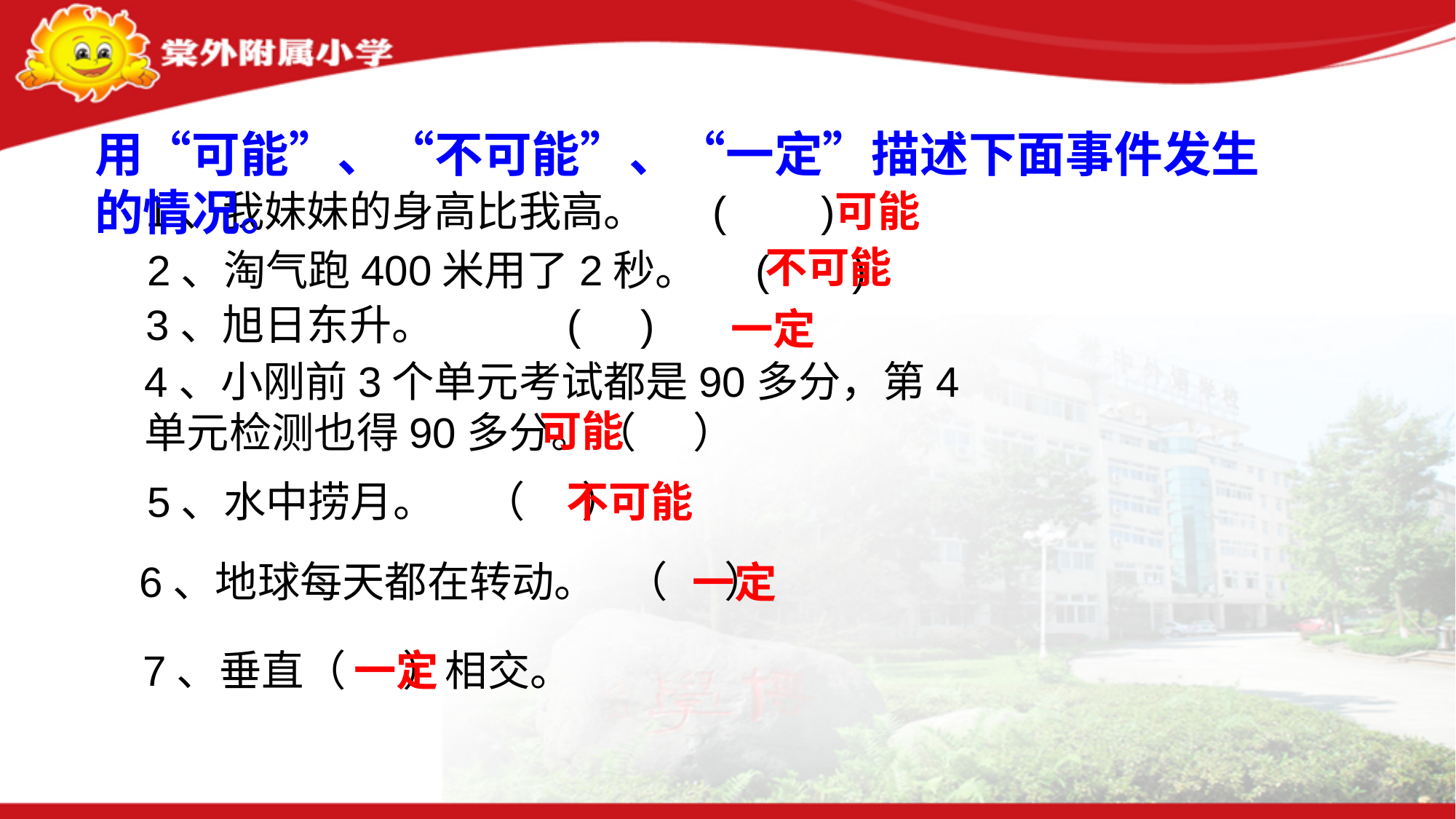

用“可能”、“不可能”、“一定”描述下面事件发生的情况。
1、我妹妹的身高比我高。      (        )
可能
不可能
2、淘气跑400米用了2秒。     (       )
3、旭日东升。             (     )
一定
4、小刚前3个单元考试都是90多分，第4单元检测也得90多分。（      ）
可能
不可能
5、水中捞月。     （      ）
6、地球每天都在转动。   （      ）
一定
7、垂直（      ）相交。
一定